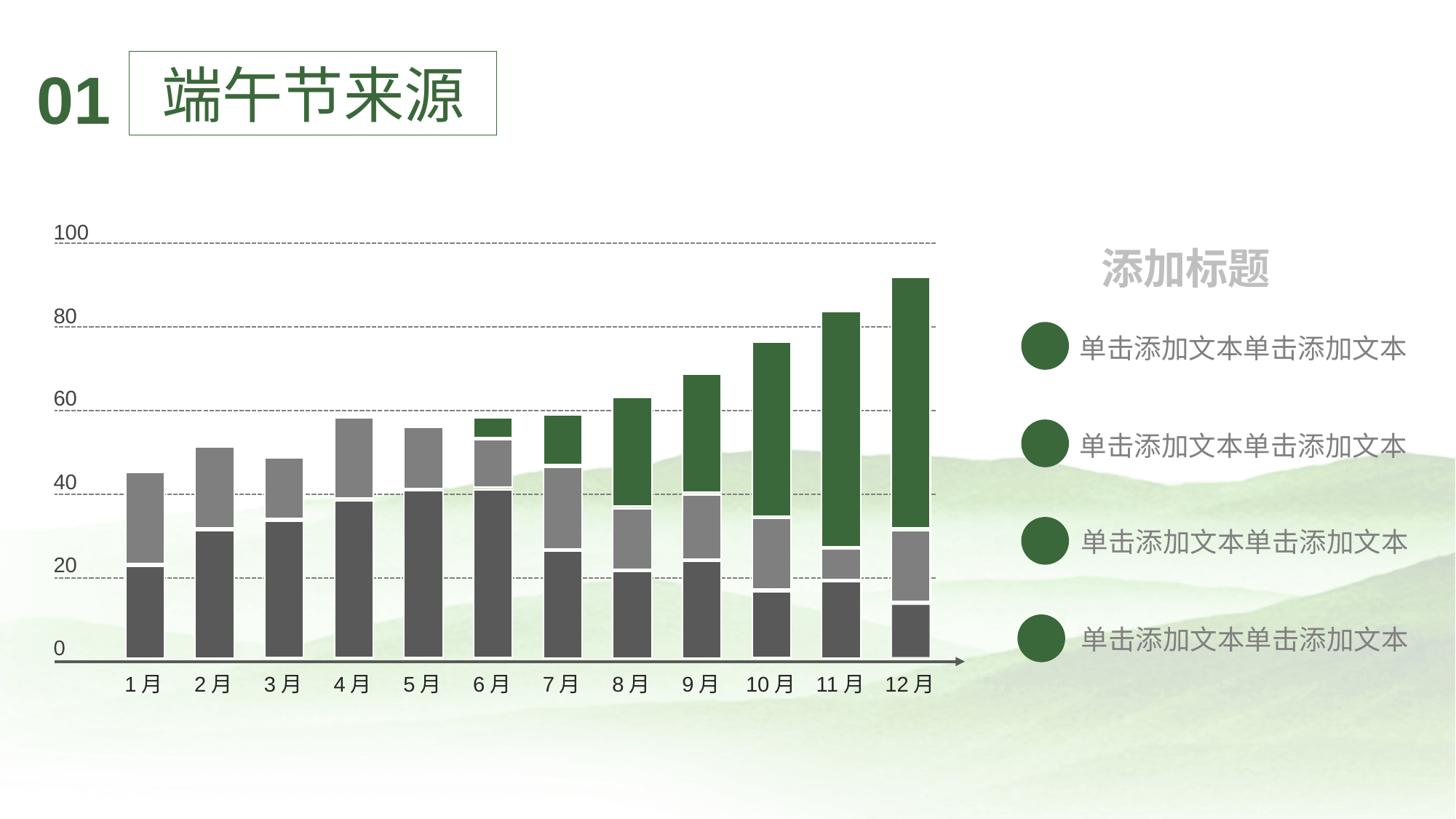

端午节来源
01
100
80
60
40
20
0
1月
2月
3月
4月
5月
6月
7月
8月
9月
10月
11月
12月
添加标题

单击添加文本单击添加文本

单击添加文本单击添加文本

单击添加文本单击添加文本

单击添加文本单击添加文本